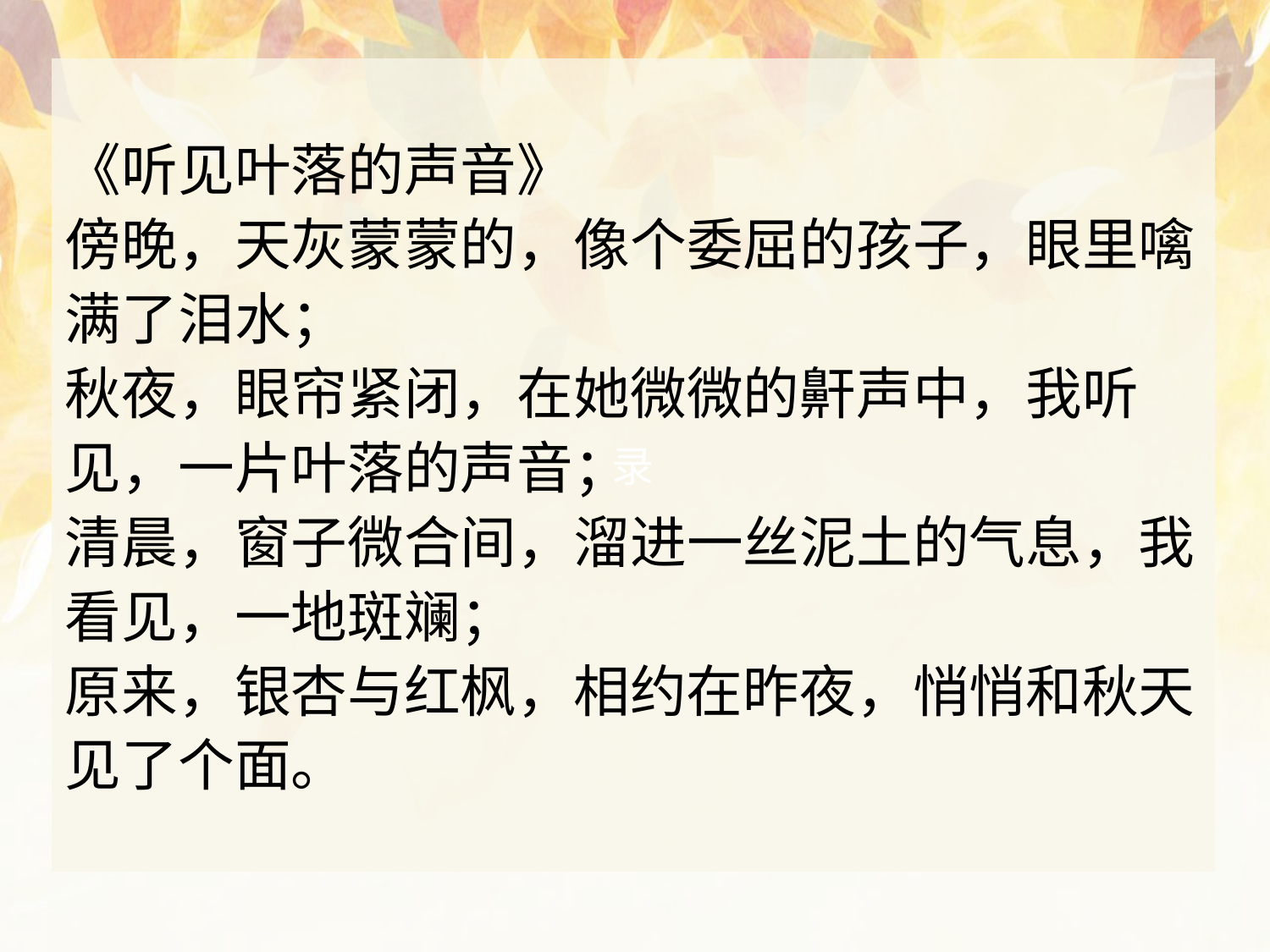

# 《听见叶落的声音》 傍晚，天灰蒙蒙的，像个委屈的孩子，眼里噙满了泪水； 秋夜，眼帘紧闭，在她微微的鼾声中，我听见，一片叶落的声音； 清晨，窗子微合间，溜进一丝泥土的气息，我看见，一地斑斓； 原来，银杏与红枫，相约在昨夜，悄悄和秋天见了个面。